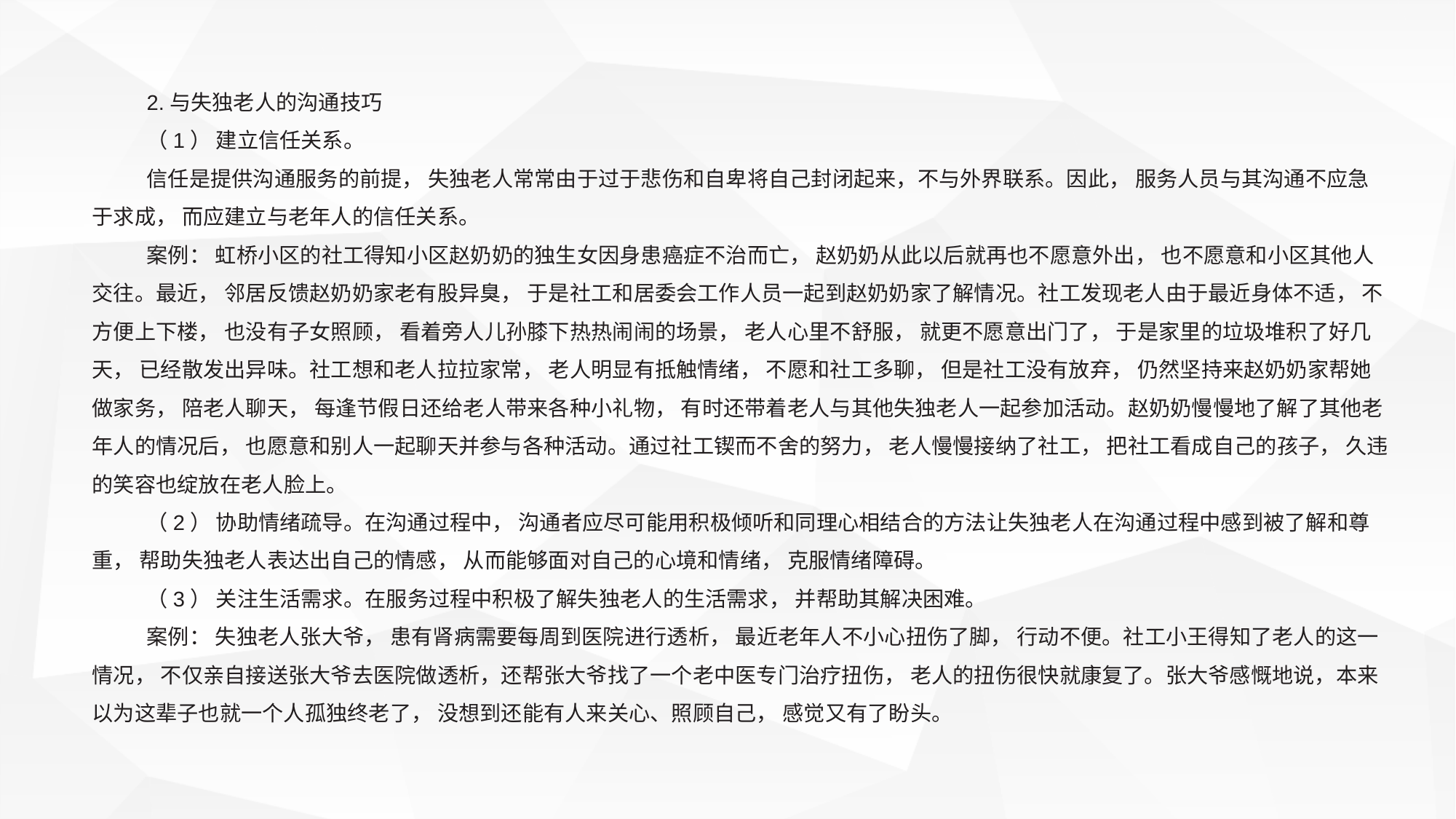

2.与失独老人的沟通技巧
（1） 建立信任关系。
信任是提供沟通服务的前提， 失独老人常常由于过于悲伤和自卑将自己封闭起来，不与外界联系。因此， 服务人员与其沟通不应急于求成， 而应建立与老年人的信任关系。
案例： 虹桥小区的社工得知小区赵奶奶的独生女因身患癌症不治而亡， 赵奶奶从此以后就再也不愿意外出， 也不愿意和小区其他人交往。最近， 邻居反馈赵奶奶家老有股异臭， 于是社工和居委会工作人员一起到赵奶奶家了解情况。社工发现老人由于最近身体不适， 不方便上下楼， 也没有子女照顾， 看着旁人儿孙膝下热热闹闹的场景， 老人心里不舒服， 就更不愿意出门了， 于是家里的垃圾堆积了好几天， 已经散发出异味。社工想和老人拉拉家常， 老人明显有抵触情绪， 不愿和社工多聊， 但是社工没有放弃， 仍然坚持来赵奶奶家帮她做家务， 陪老人聊天， 每逢节假日还给老人带来各种小礼物， 有时还带着老人与其他失独老人一起参加活动。赵奶奶慢慢地了解了其他老年人的情况后， 也愿意和别人一起聊天并参与各种活动。通过社工锲而不舍的努力， 老人慢慢接纳了社工， 把社工看成自己的孩子， 久违的笑容也绽放在老人脸上。
（2） 协助情绪疏导。在沟通过程中， 沟通者应尽可能用积极倾听和同理心相结合的方法让失独老人在沟通过程中感到被了解和尊重， 帮助失独老人表达出自己的情感， 从而能够面对自己的心境和情绪， 克服情绪障碍。
（3） 关注生活需求。在服务过程中积极了解失独老人的生活需求， 并帮助其解决困难。
案例： 失独老人张大爷， 患有肾病需要每周到医院进行透析， 最近老年人不小心扭伤了脚， 行动不便。社工小王得知了老人的这一情况， 不仅亲自接送张大爷去医院做透析，还帮张大爷找了一个老中医专门治疗扭伤， 老人的扭伤很快就康复了。张大爷感慨地说，本来以为这辈子也就一个人孤独终老了， 没想到还能有人来关心、照顾自己， 感觉又有了盼头。